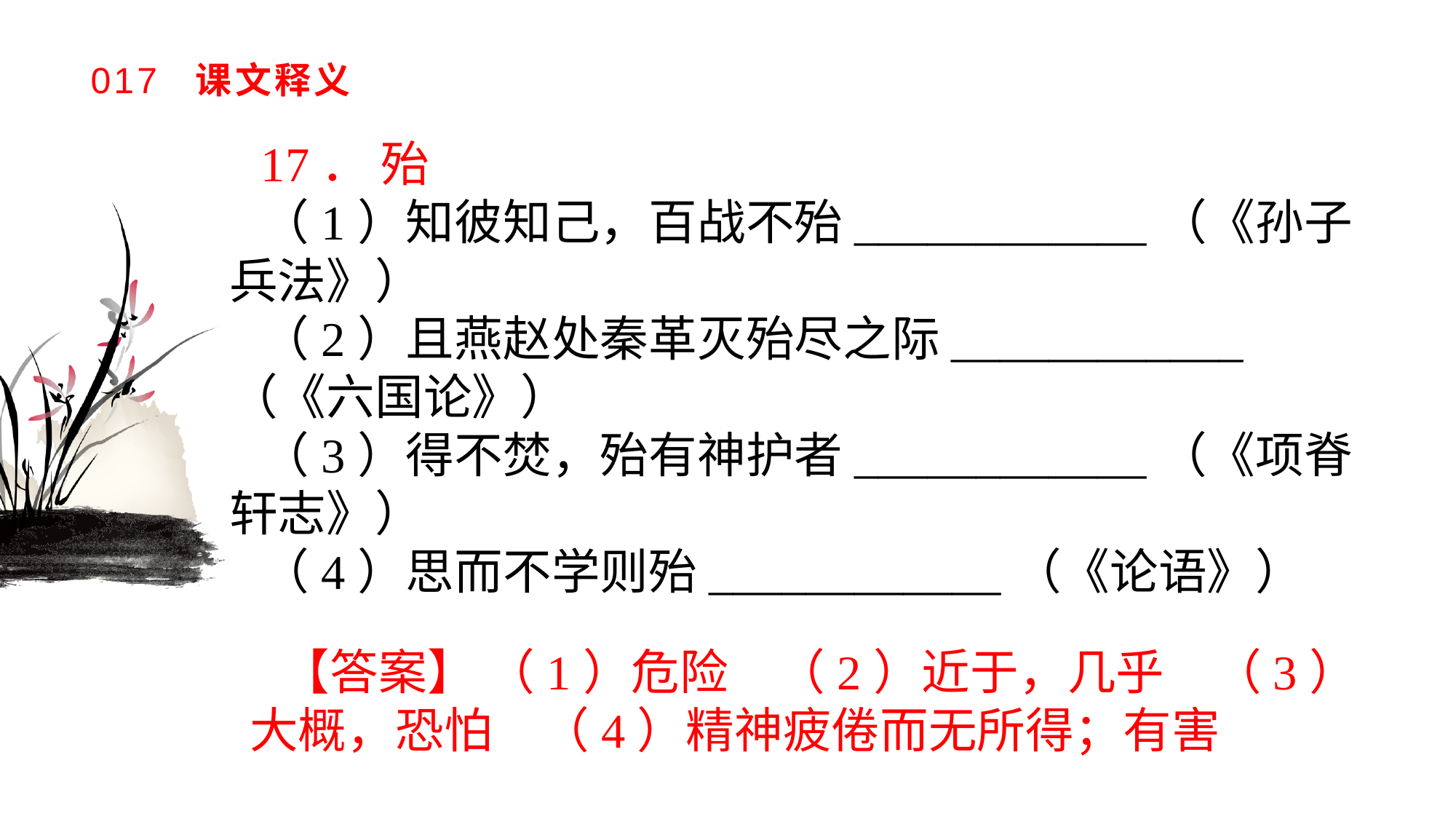

# 017  课文释义
17． 殆
（1）知彼知己，百战不殆____________（《孙子兵法》）（2）且燕赵处秦革灭殆尽之际____________（《六国论》）（3）得不焚，殆有神护者____________（《项脊轩志》）（4）思而不学则殆____________（《论语》）
【答案】 （1）危险　（2）近于，几乎　（3）大概，恐怕　（4）精神疲倦而无所得；有害